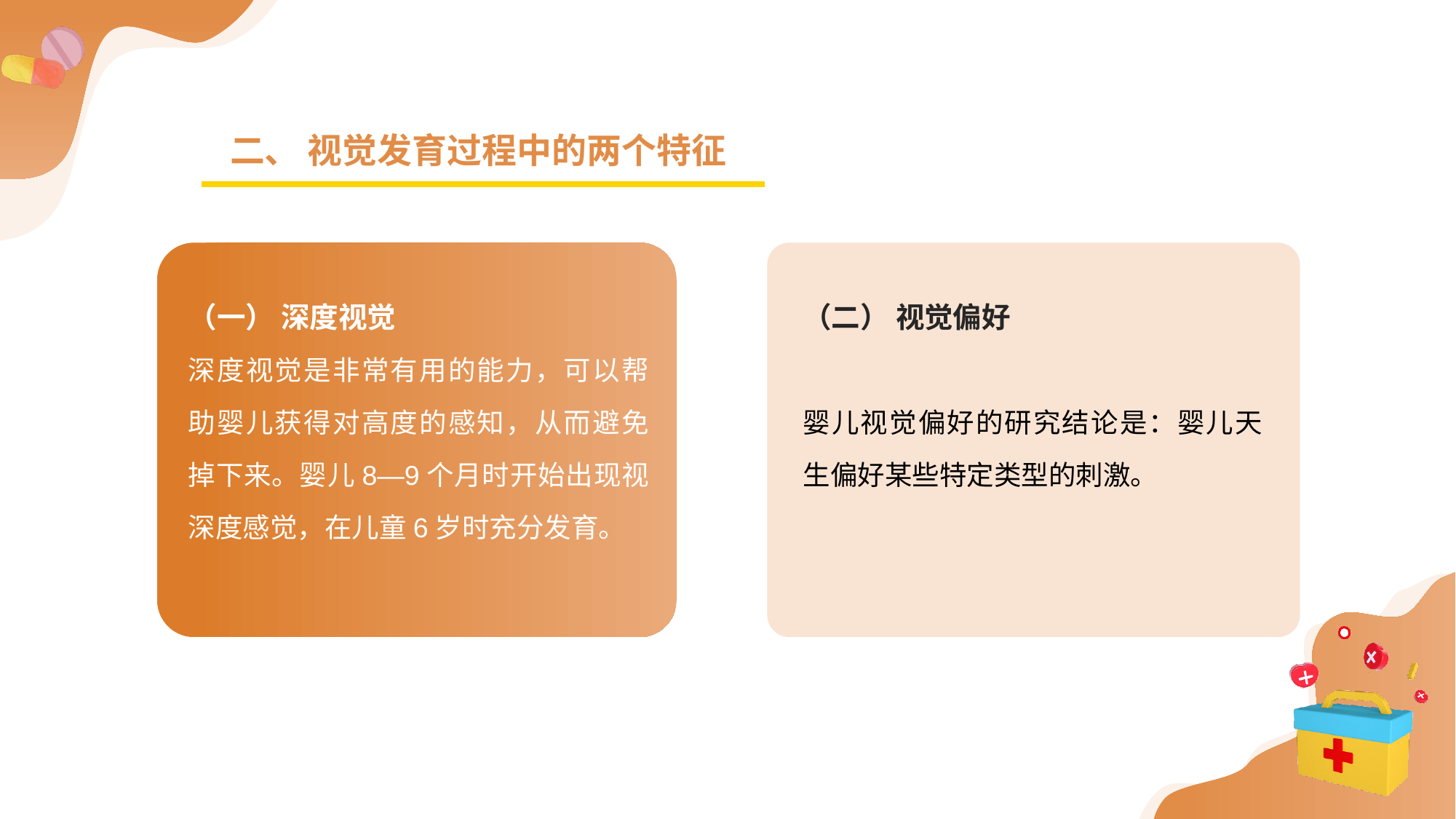

二、 视觉发育过程中的两个特征

（一） 深度视觉
深度视觉是非常有用的能力，可以帮助婴儿获得对高度的感知，从而避免掉下来。婴儿8—9个月时开始出现视深度感觉，在儿童6岁时充分发育。
（二） 视觉偏好

婴儿视觉偏好的研究结论是：婴儿天生偏好某些特定类型的刺激。